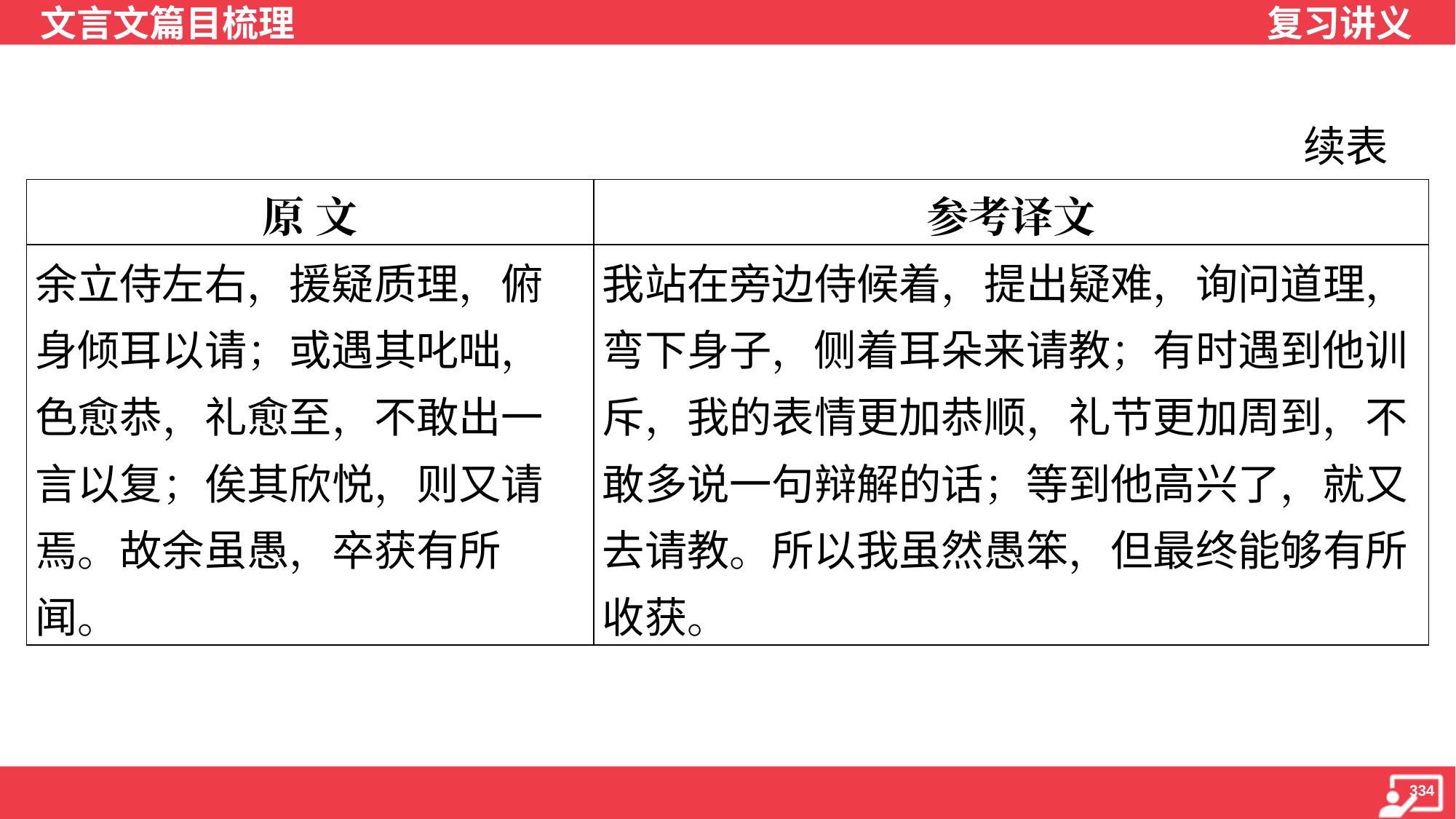

续表
| 原 文 | 参考译文 |
| --- | --- |
| 余立侍左右，援疑质理，俯身倾耳以请；或遇其叱咄，色愈恭，礼愈至，不敢出一言以复；俟其欣悦，则又请焉。故余虽愚，卒获有所闻。 | 我站在旁边侍候着，提出疑难，询问道理，弯下身子，侧着耳朵来请教；有时遇到他训斥，我的表情更加恭顺，礼节更加周到，不敢多说一句辩解的话；等到他高兴了，就又去请教。所以我虽然愚笨，但最终能够有所收获。 |